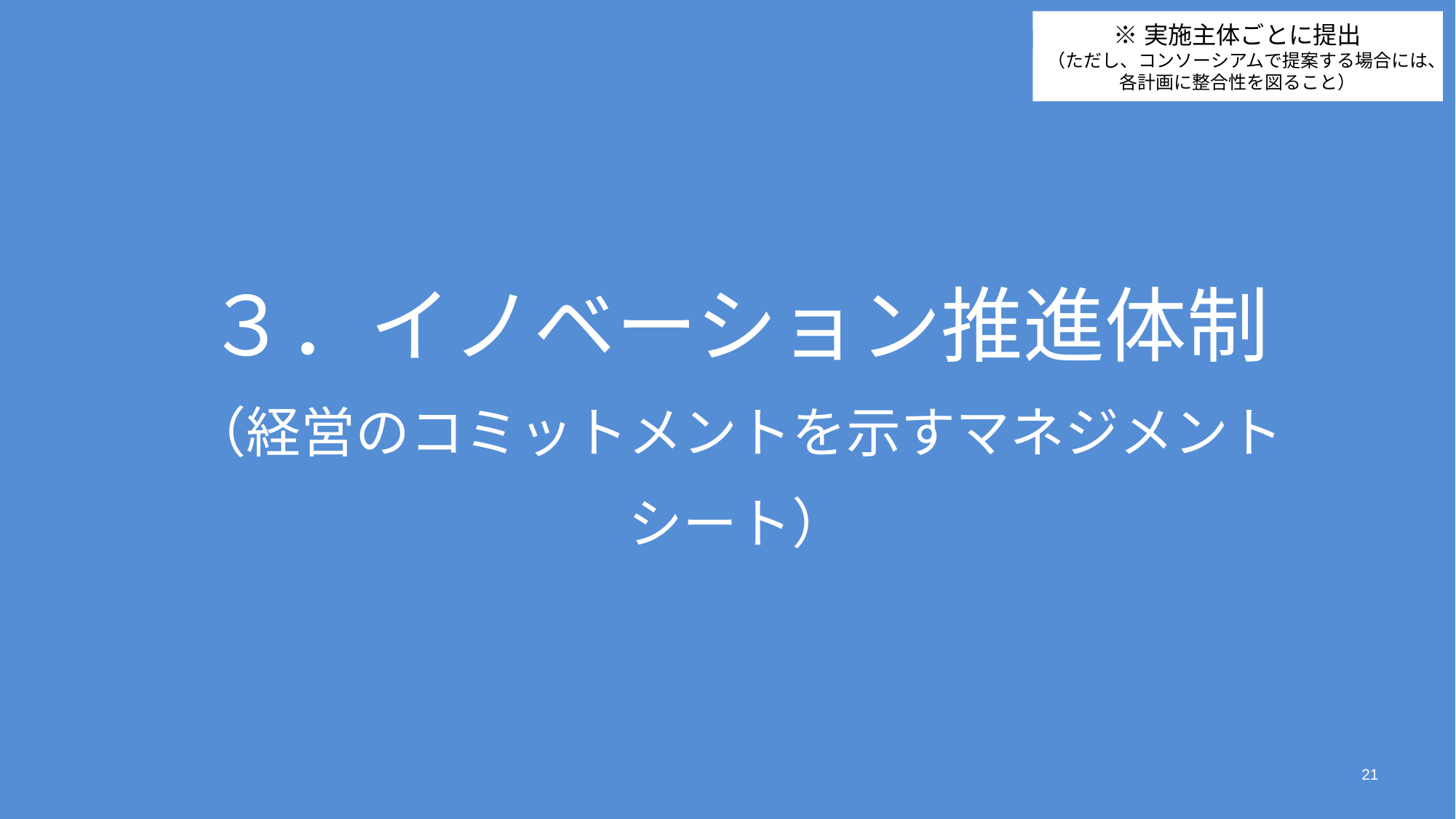

※実施主体ごとに提出
（ただし、コンソーシアムで提案する場合には、
各計画に整合性を図ること）
３．イノベーション推進体制
（経営のコミットメントを示すマネジメントシート）